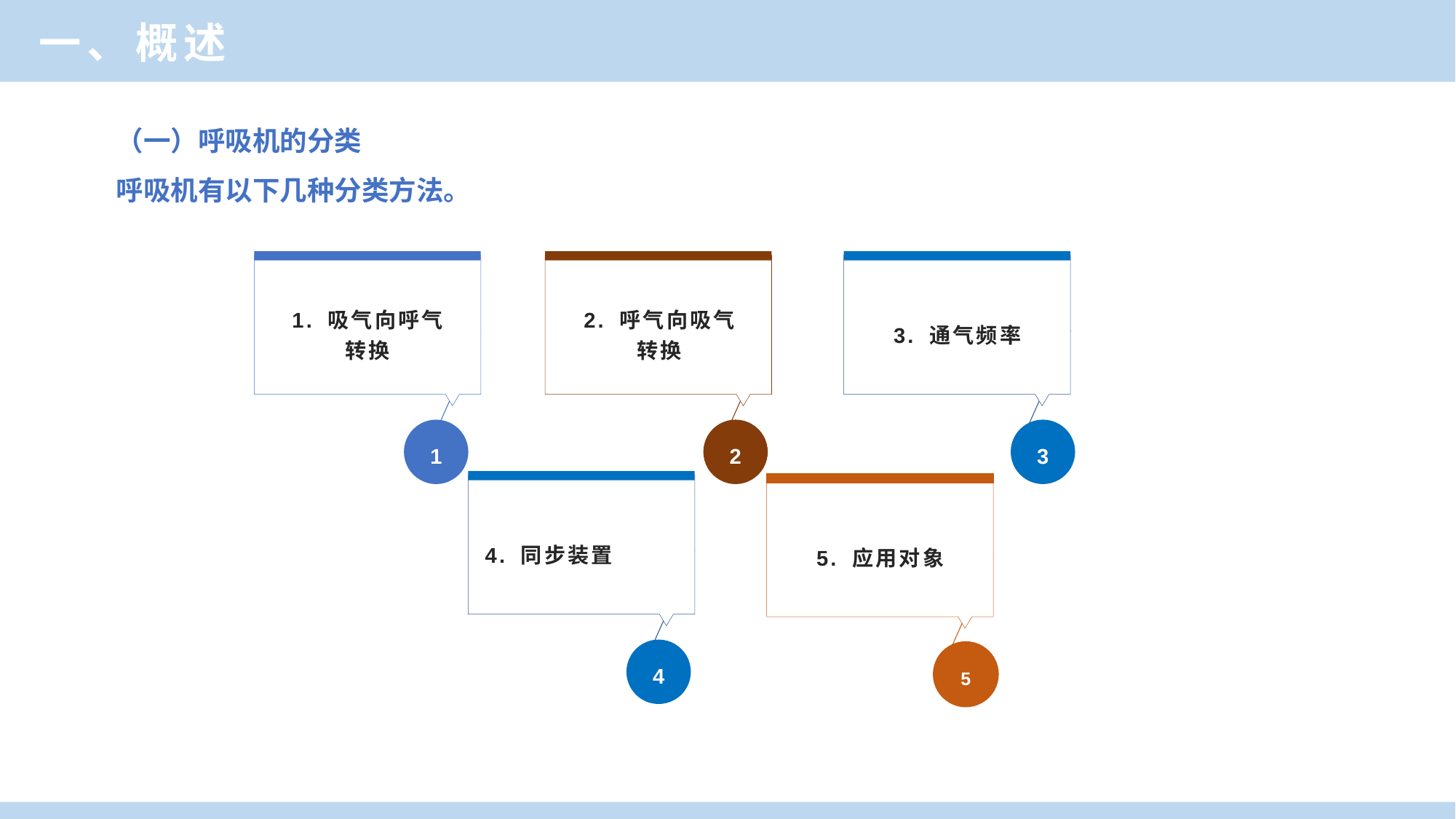

一、概述
（一）呼吸机的分类
呼吸机有以下几种分类方法。

1. 吸气向呼气
转换
1

2. 呼气向吸气
转换
2

3. 通气频率
3

4. 同步装置
4

5. 应用对象
5